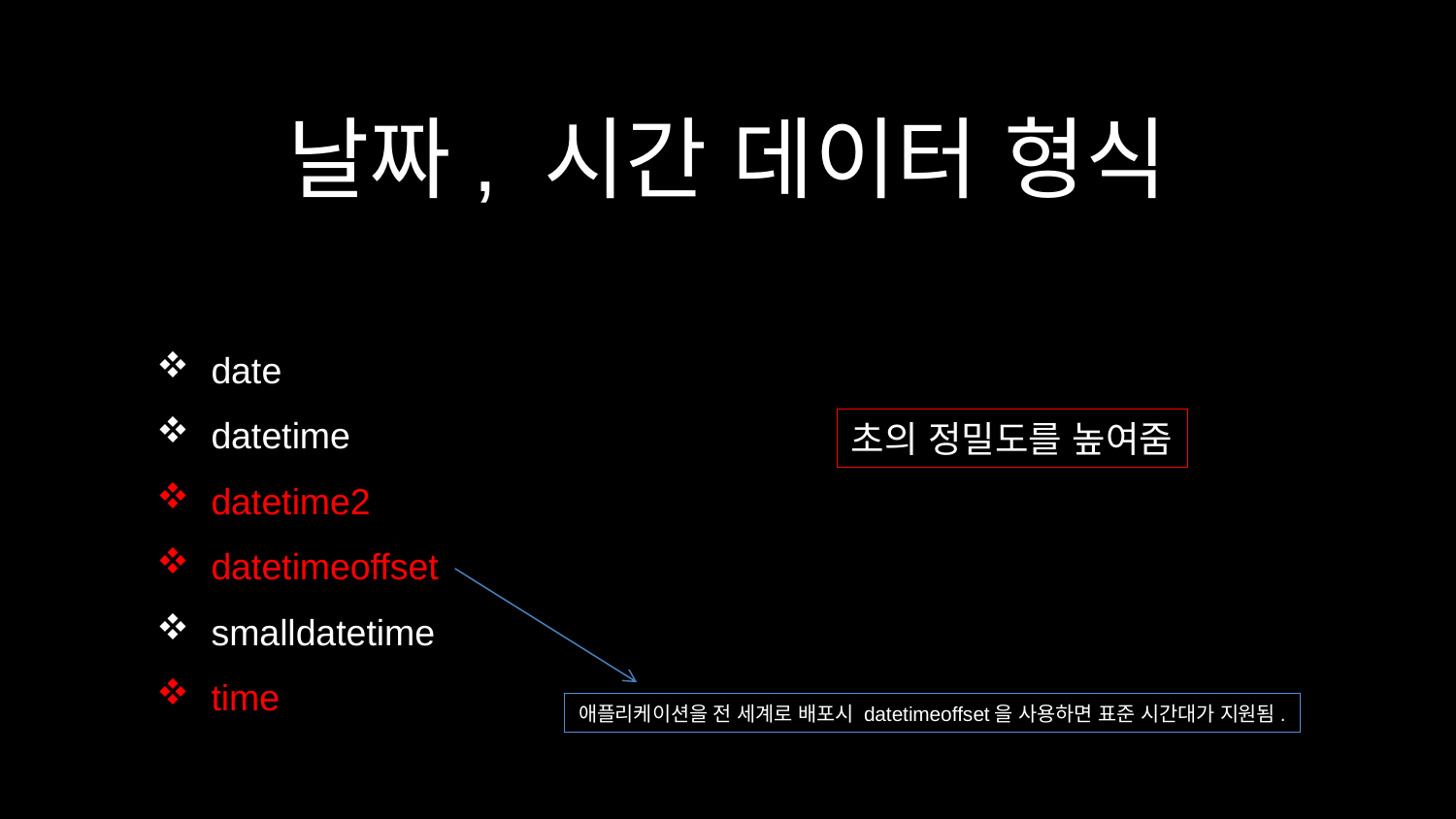

# 날짜, 시간 데이터 형식
date
datetime
datetime2
datetimeoffset
smalldatetime
time
초의 정밀도를 높여줌
애플리케이션을 전 세계로 배포시 datetimeoffset을 사용하면 표준 시간대가 지원됨.